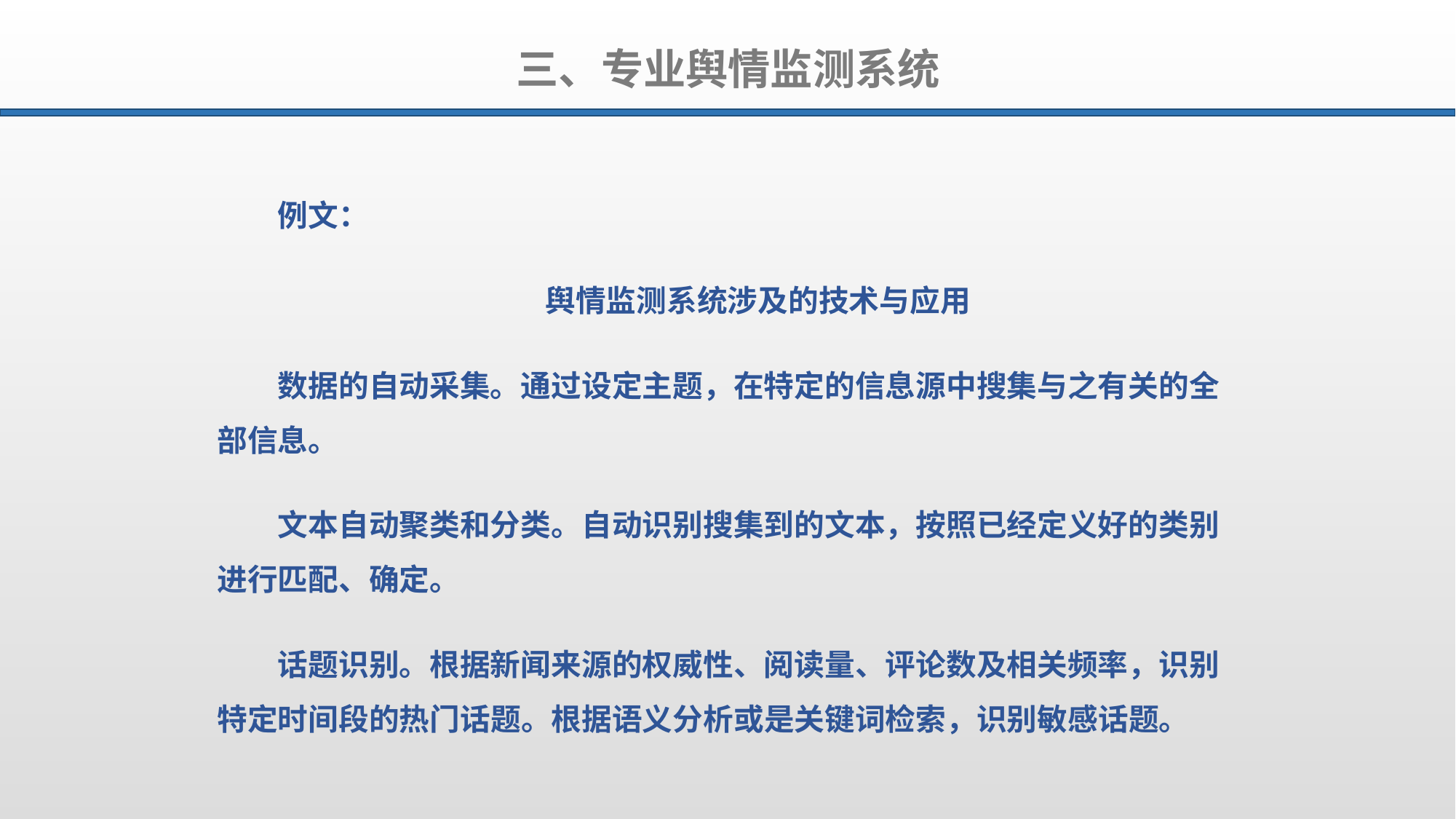

三、专业舆情监测系统

例文：
舆情监测系统涉及的技术与应用
数据的自动采集。通过设定主题，在特定的信息源中搜集与之有关的全部信息。
文本自动聚类和分类。自动识别搜集到的文本，按照已经定义好的类别进行匹配、确定。
话题识别。根据新闻来源的权威性、阅读量、评论数及相关频率，识别特定时间段的热门话题。根据语义分析或是关键词检索，识别敏感话题。